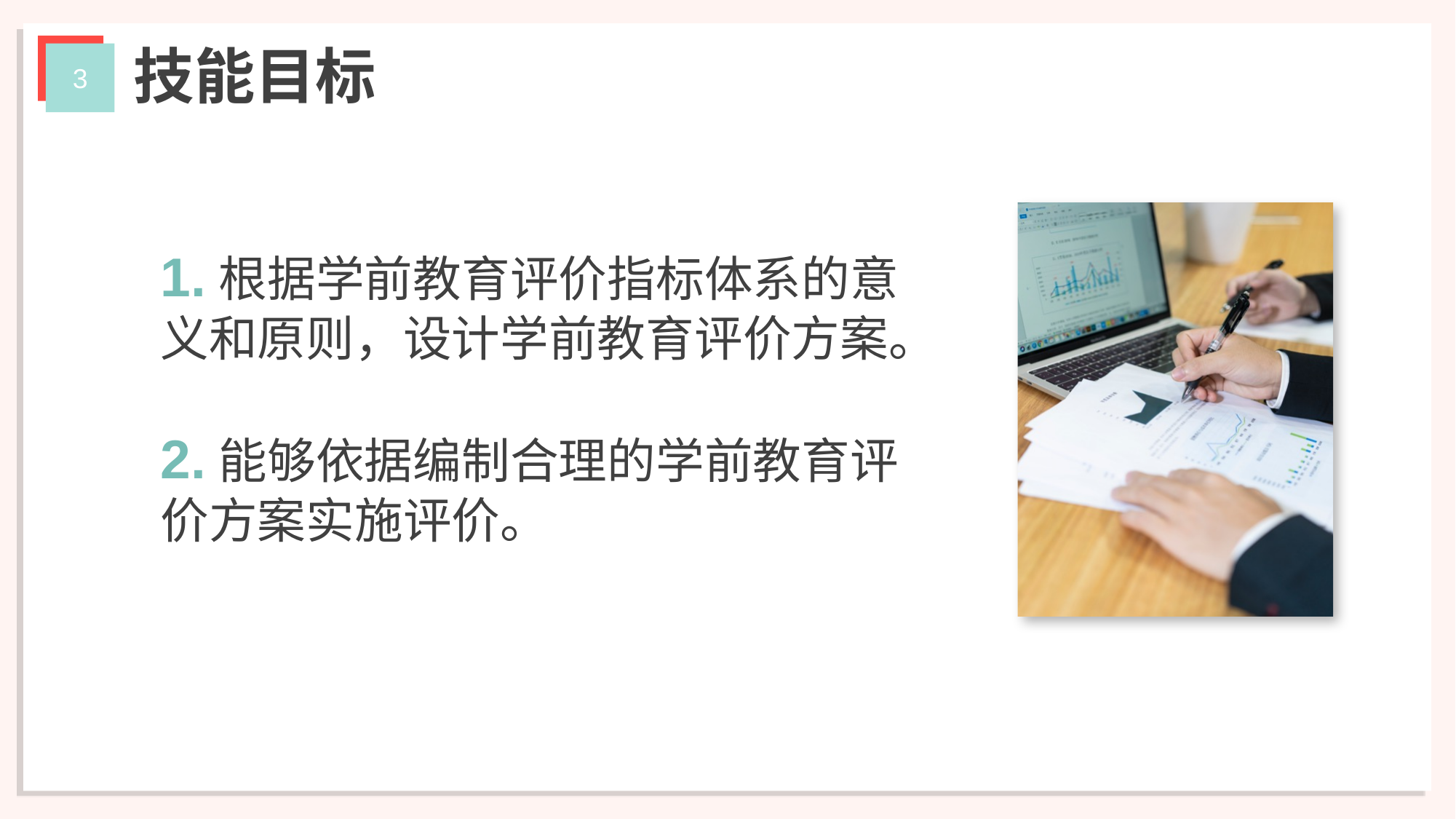

技能目标

1.根据学前教育评价指标体系的意 义和原则，设计学前教育评价方案。

2.能够依据编制合理的学前教育评价方案实施评价。